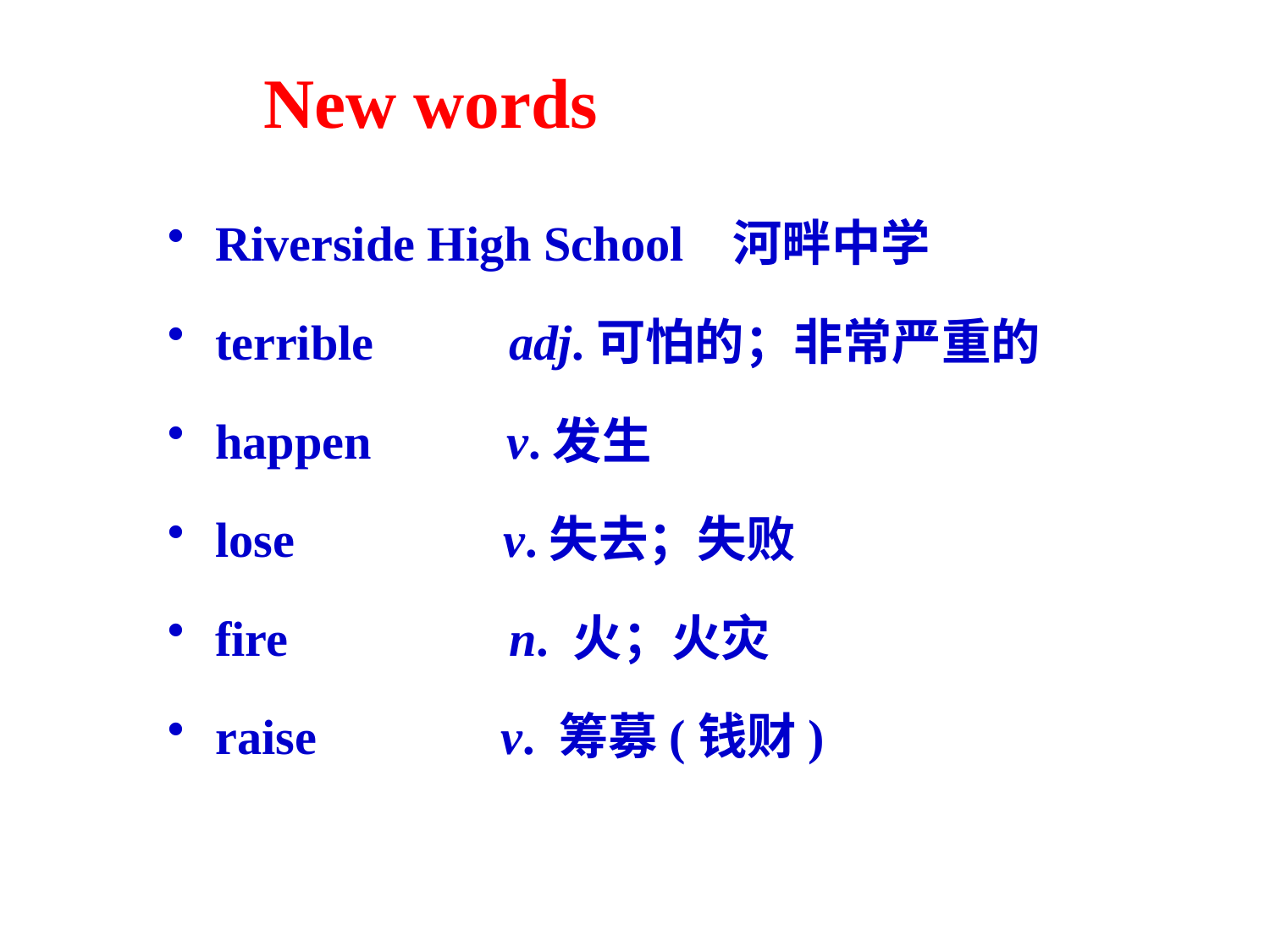

New words
Riverside High School   河畔中学
terrible           adj.可怕的；非常严重的
happen           v.发生
lose                 v.失去；失败
fire                  n. 火；火灾
raise               v. 筹募(钱财)